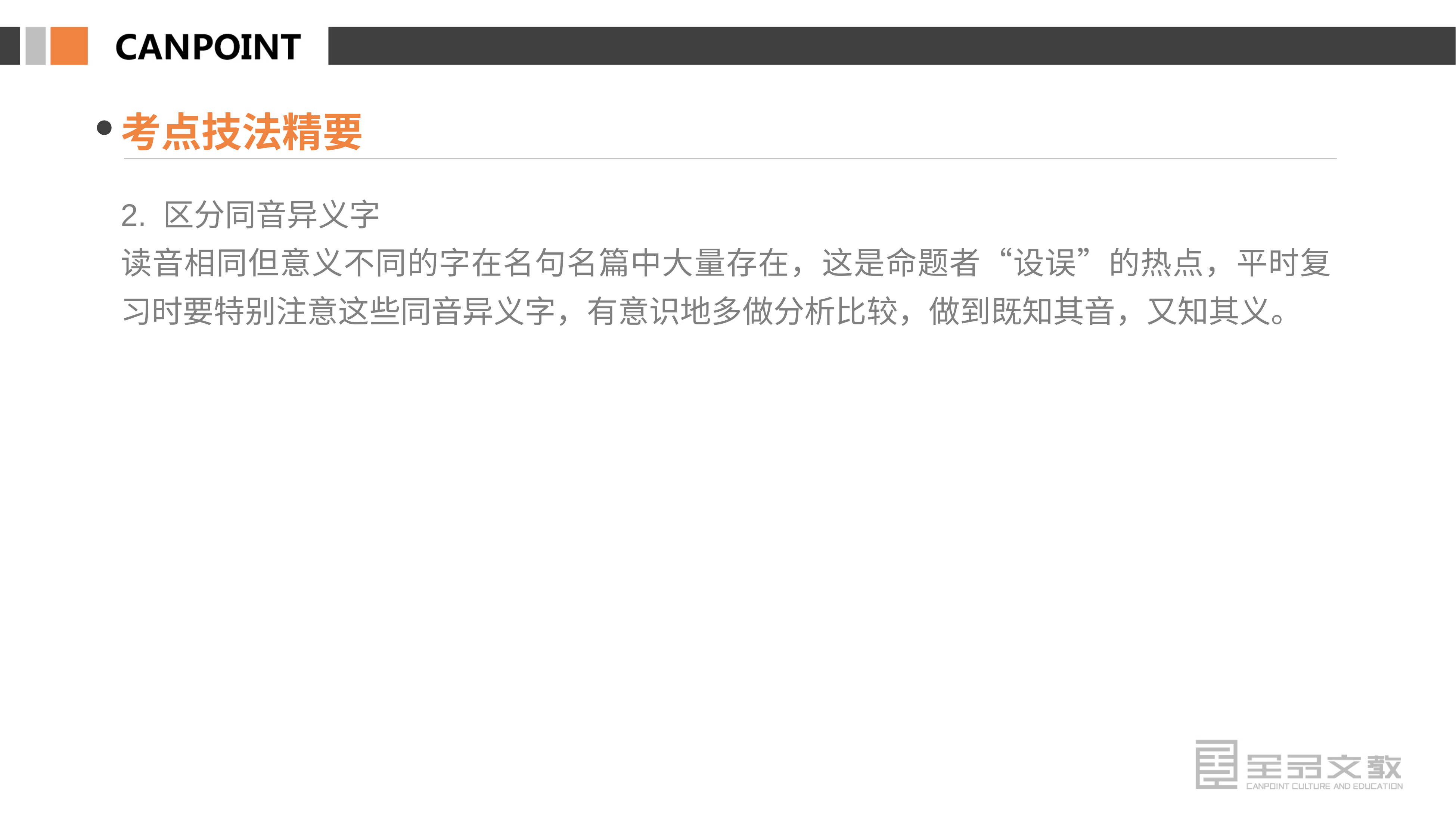

考点技法精要

2. 区分同音异义字
读音相同但意义不同的字在名句名篇中大量存在，这是命题者“设误”的热点，平时复习时要特别注意这些同音异义字，有意识地多做分析比较，做到既知其音，又知其义。